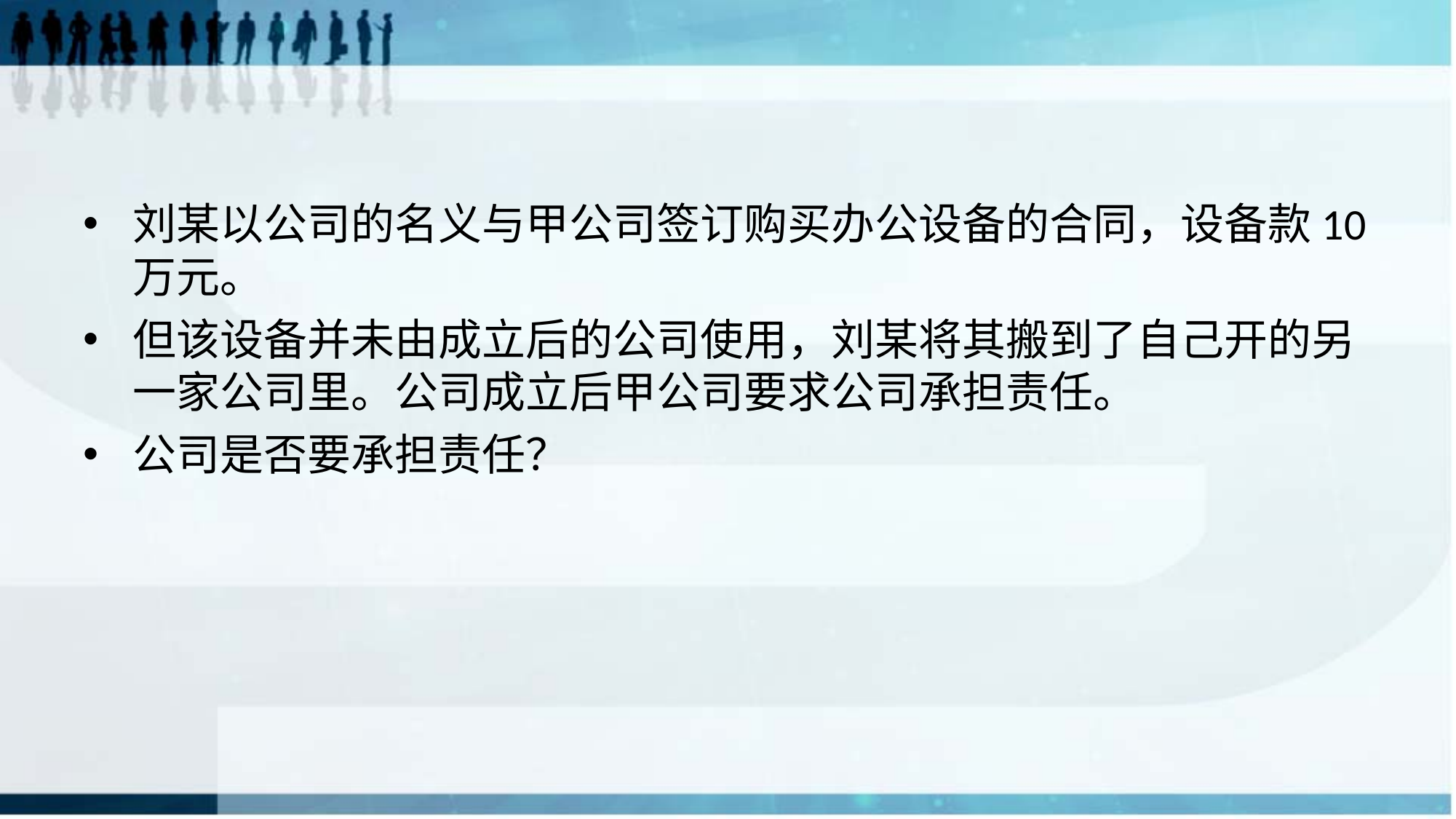

#
刘某以公司的名义与甲公司签订购买办公设备的合同，设备款10万元。
但该设备并未由成立后的公司使用，刘某将其搬到了自己开的另一家公司里。公司成立后甲公司要求公司承担责任。
公司是否要承担责任？